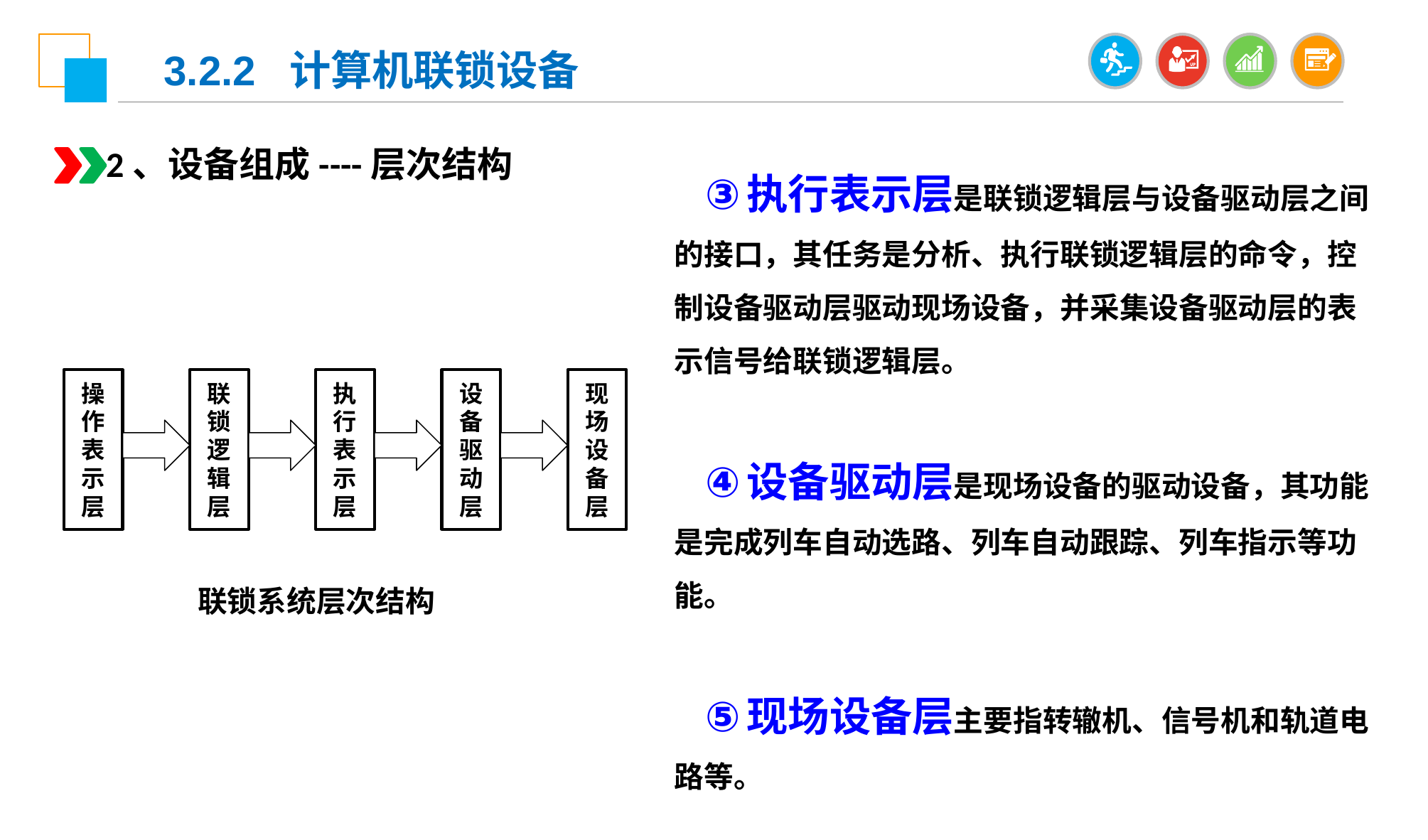

3.2.2  计算机联锁设备
2、设备组成----层次结构

执行表示层是联锁逻辑层与设备驱动层之间的接口，其任务是分析、执行联锁逻辑层的命令，控制设备驱动层驱动现场设备，并采集设备驱动层的表示信号给联锁逻辑层。

设备驱动层是现场设备的驱动设备，其功能是完成列车自动选路、列车自动跟踪、列车指示等功能。

现场设备层主要指转辙机、信号机和轨道电路等。
操作表示层
联锁逻辑层
执行表示层
设备驱动层
现场设备层

 联锁系统层次结构